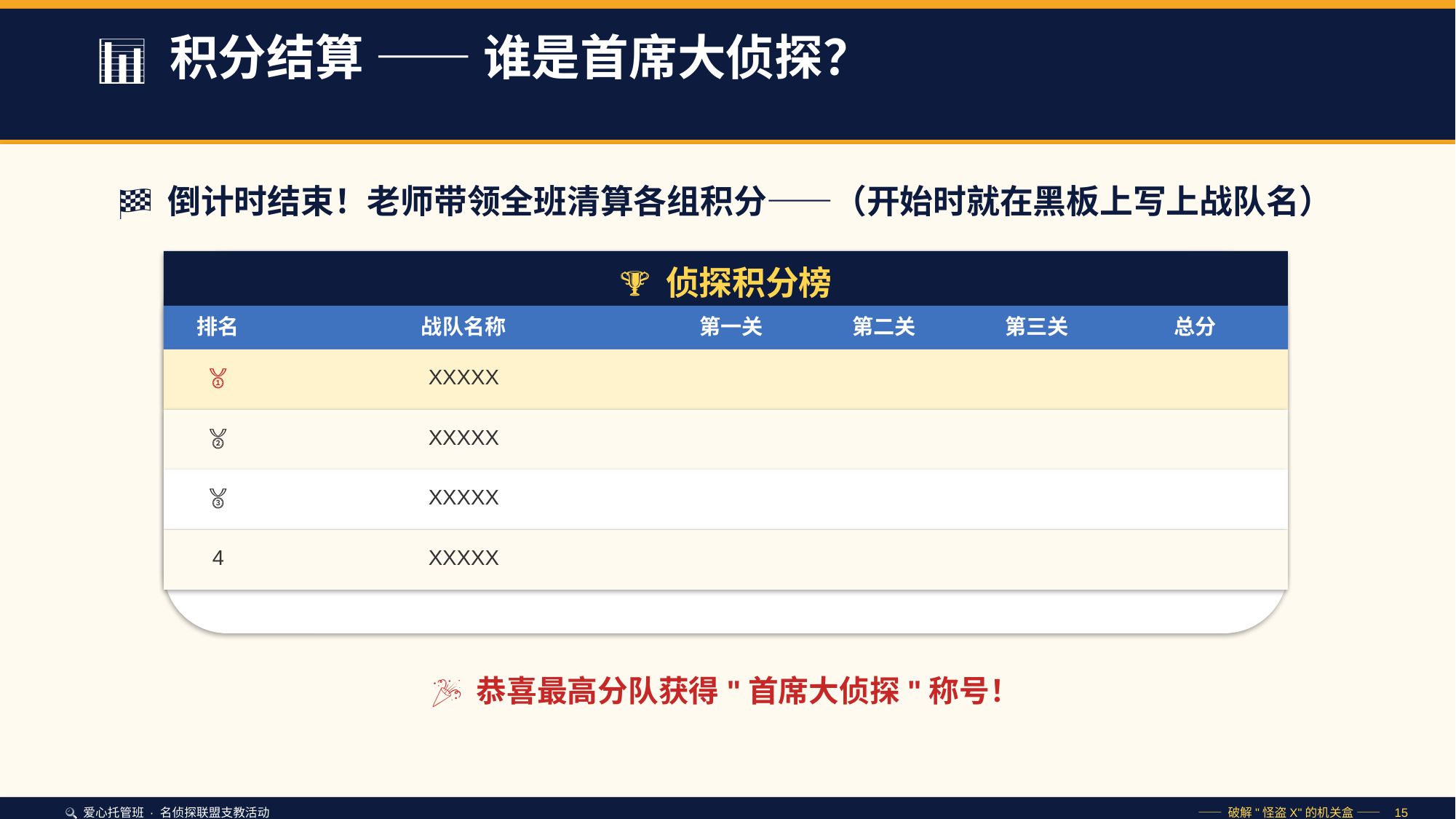

📊 积分结算 —— 谁是首席大侦探？

🏁 倒计时结束！老师带领全班清算各组积分——（开始时就在黑板上写上战队名）

🏆 侦探积分榜

排名
战队名称
第一关
第二关
第三关
总分

🥇
XXXXX

🥈
XXXXX

🥉
XXXXX

4
XXXXX
🎉 恭喜最高分队获得"首席大侦探"称号！

🔍 爱心托管班 · 名侦探联盟支教活动
—— 破解"怪盗X"的机关盒 ——    15